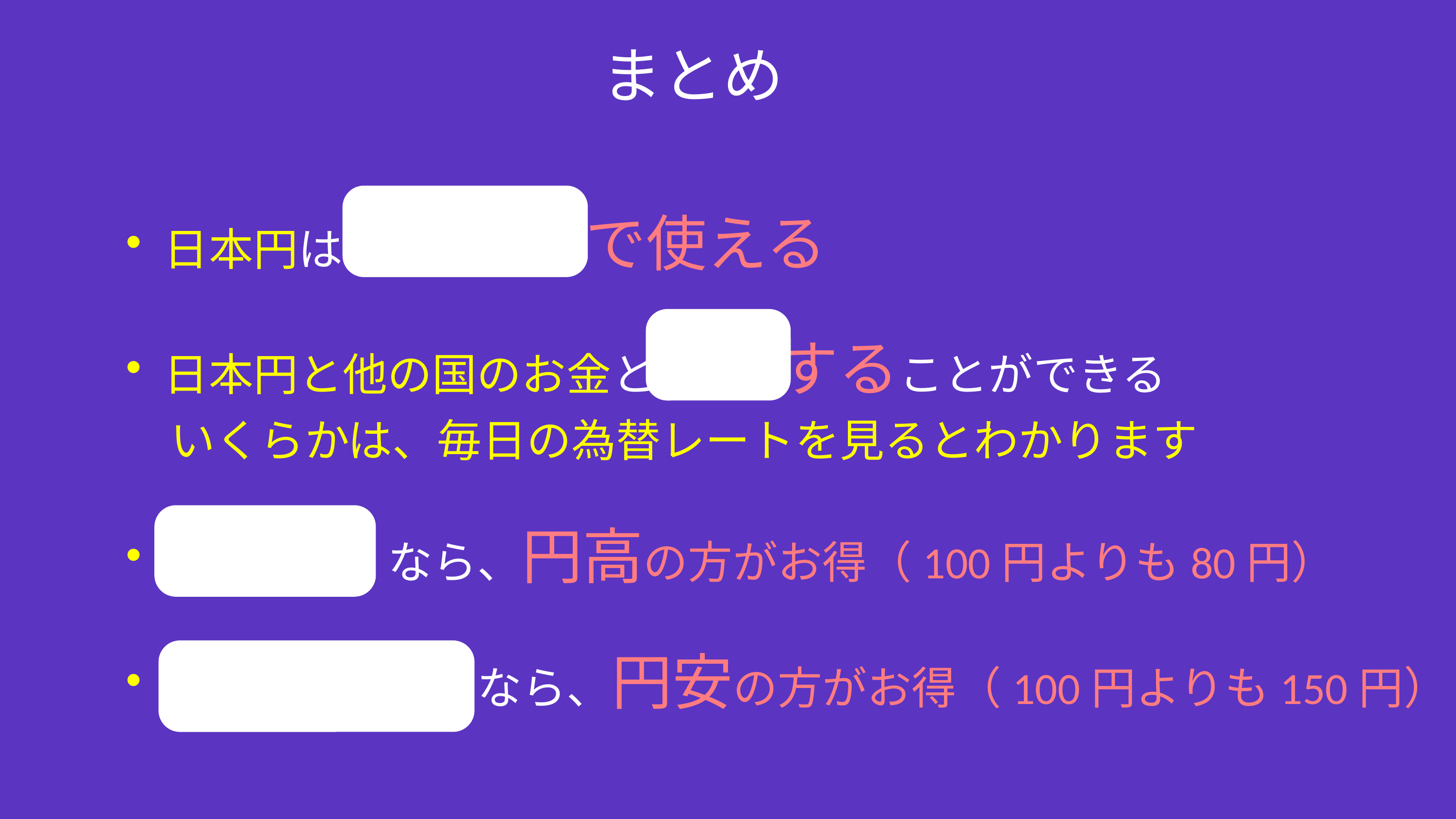

まとめ

日本円は日本だけで使える

日本円と他の国のお金と交換することができる
　いくらかは、毎日の為替レートを見るとわかります

海外に行くなら、円高の方がお得（100円よりも80円）

海外に物を売るなら、円安の方がお得（100円よりも150円）